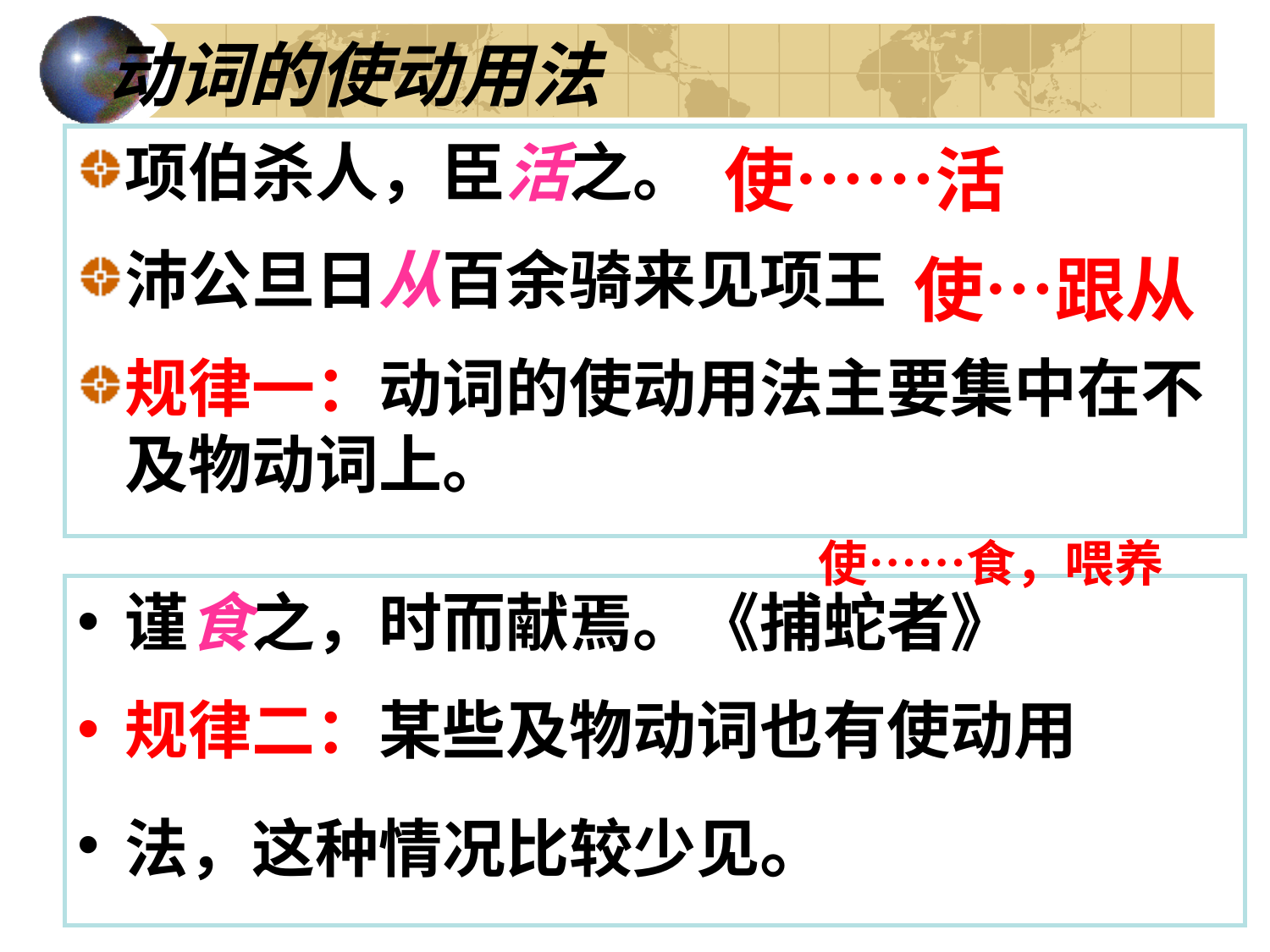

# 动词的使动用法
项伯杀人，臣活之。
沛公旦日从百余骑来见项王
规律一：动词的使动用法主要集中在不及物动词上。
使……活
使…跟从
使……食，喂养
谨食之，时而献焉。《捕蛇者》
规律二：某些及物动词也有使动用
法，这种情况比较少见。